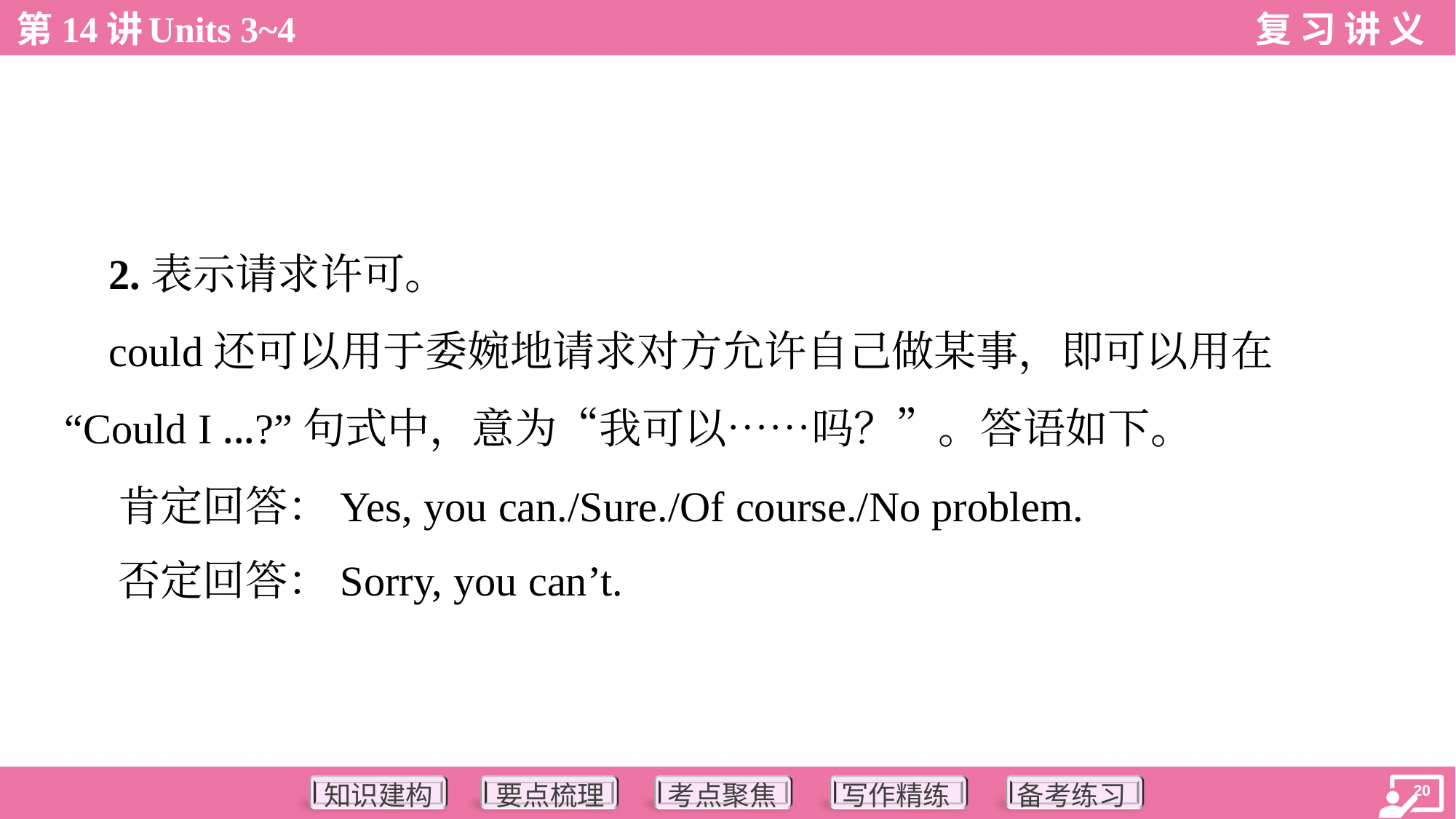

2.表示请求许可。
    could还可以用于委婉地请求对方允许自己做某事，即可以用在
“Could I ...?”句式中，意为“我可以……吗？”。答语如下。
    肯定回答：Yes, you can./Sure./Of course./No problem.
    否定回答：Sorry, you can’t.